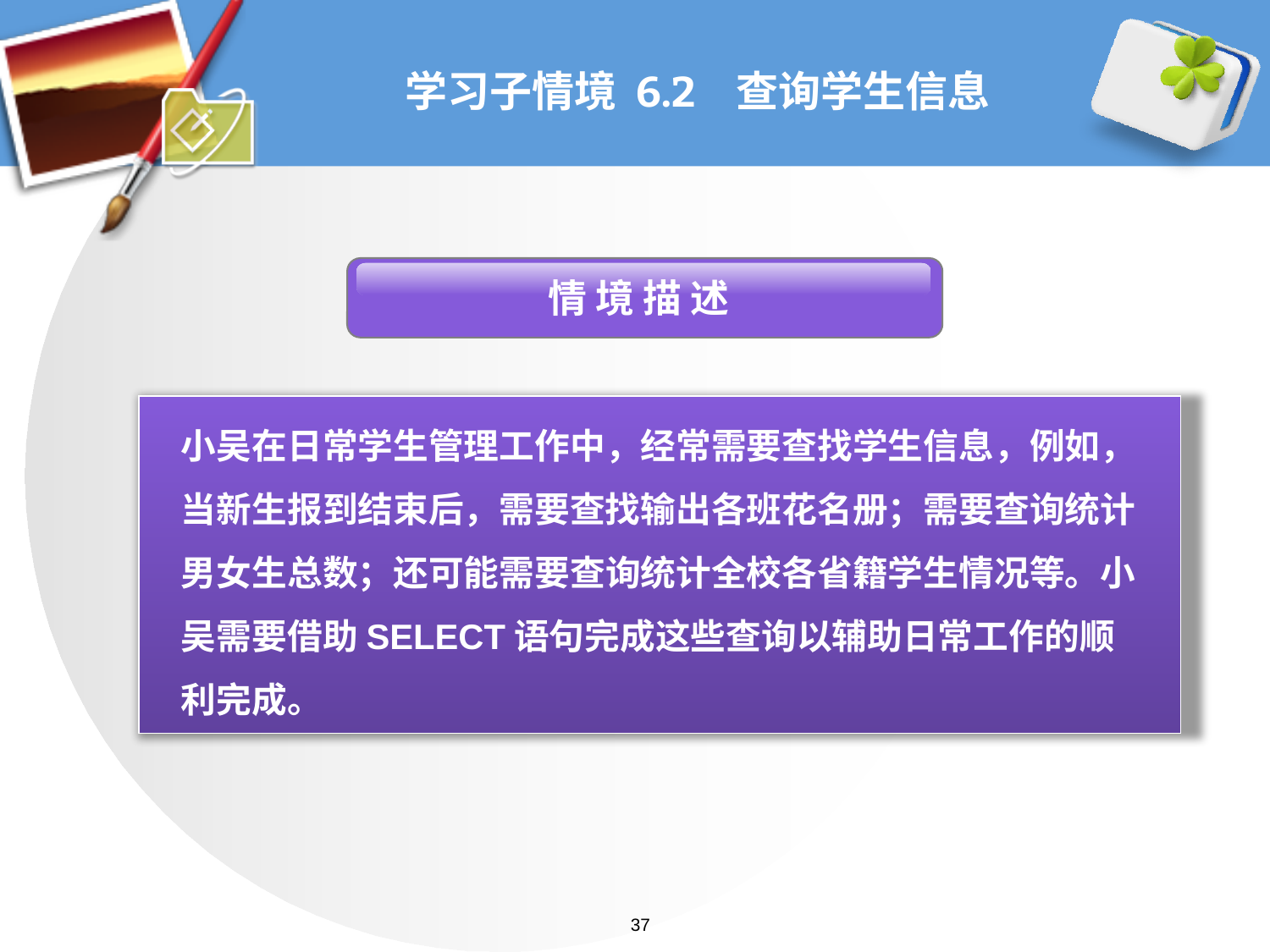

# 学习子情境 6.2    查询学生信息

  情 境 描 述

小吴在日常学生管理工作中，经常需要查找学生信息，例如，当新生报到结束后，需要查找输出各班花名册；需要查询统计男女生总数；还可能需要查询统计全校各省籍学生情况等。小吴需要借助SELECT语句完成这些查询以辅助日常工作的顺利完成。
37